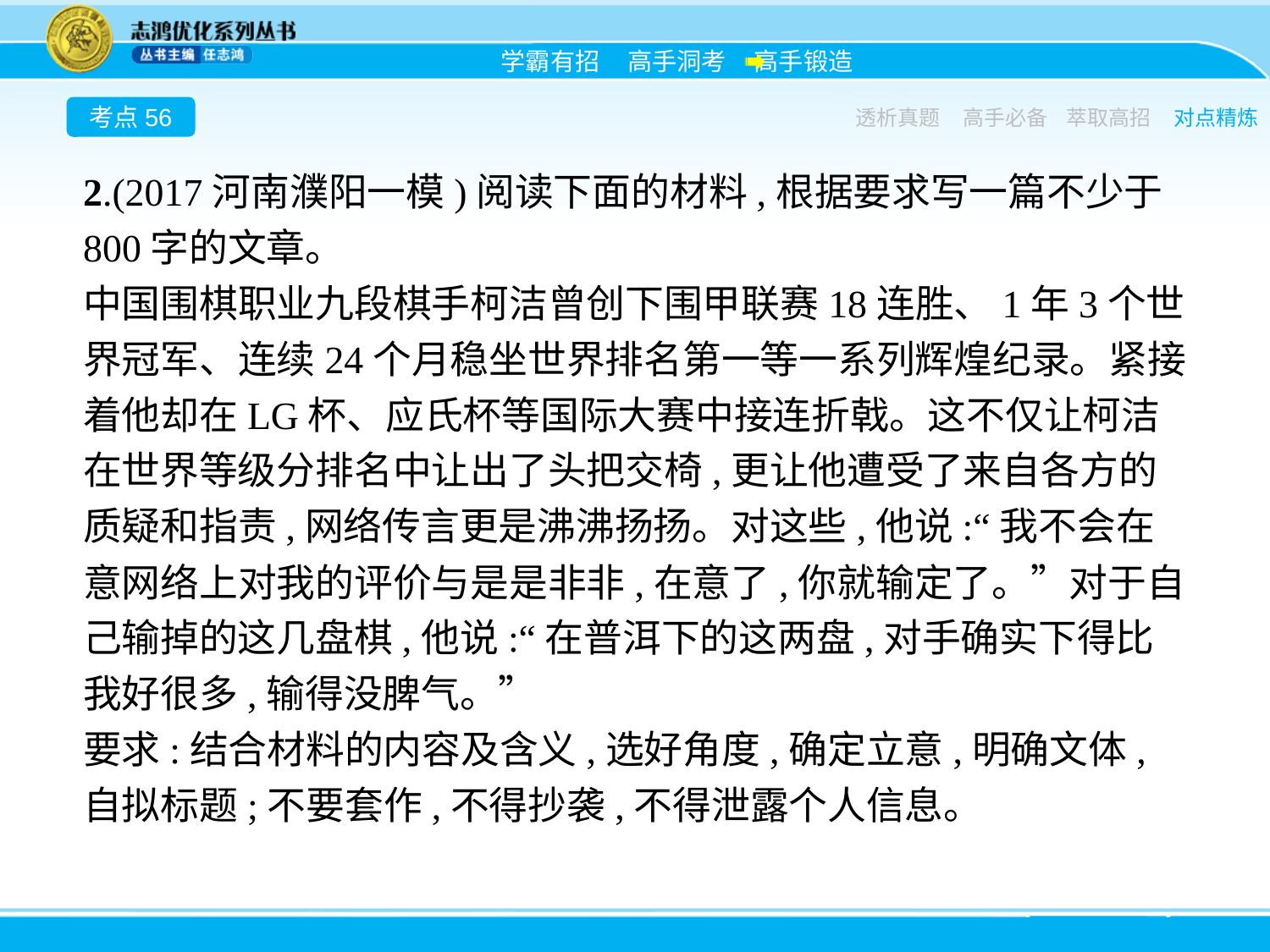

考点56
透析真题
高手必备
萃取高招
对点精炼
2.(2017河南濮阳一模)阅读下面的材料,根据要求写一篇不少于800字的文章。
中国围棋职业九段棋手柯洁曾创下围甲联赛18连胜、1年3个世界冠军、连续24个月稳坐世界排名第一等一系列辉煌纪录。紧接着他却在LG杯、应氏杯等国际大赛中接连折戟。这不仅让柯洁在世界等级分排名中让出了头把交椅,更让他遭受了来自各方的质疑和指责,网络传言更是沸沸扬扬。对这些,他说:“我不会在意网络上对我的评价与是是非非,在意了,你就输定了。”对于自己输掉的这几盘棋,他说:“在普洱下的这两盘,对手确实下得比我好很多,输得没脾气。”
要求:结合材料的内容及含义,选好角度,确定立意,明确文体,自拟标题;不要套作,不得抄袭,不得泄露个人信息。